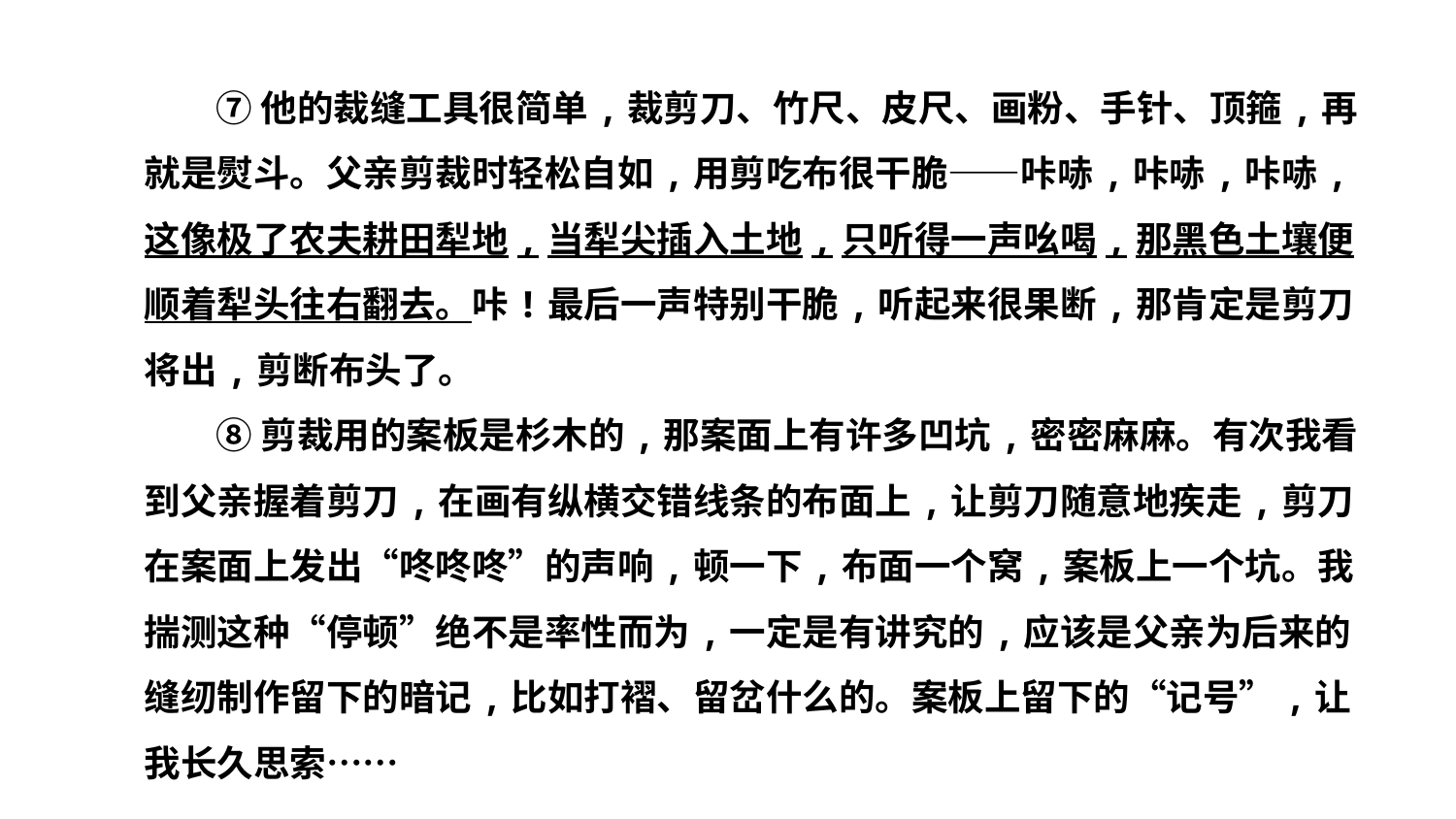

⑦他的裁缝工具很简单,裁剪刀、竹尺、皮尺、画粉、手针、顶箍,再就是熨斗。父亲剪裁时轻松自如,用剪吃布很干脆——咔哧,咔哧,咔哧,这像极了农夫耕田犁地,当犁尖插入土地,只听得一声吆喝,那黑色土壤便顺着犁头往右翻去。咔!最后一声特别干脆,听起来很果断,那肯定是剪刀将出,剪断布头了。
⑧剪裁用的案板是杉木的,那案面上有许多凹坑,密密麻麻。有次我看到父亲握着剪刀,在画有纵横交错线条的布面上,让剪刀随意地疾走,剪刀在案面上发出“咚咚咚”的声响,顿一下,布面一个窝,案板上一个坑。我揣测这种“停顿”绝不是率性而为,一定是有讲究的,应该是父亲为后来的缝纫制作留下的暗记,比如打褶、留岔什么的。案板上留下的“记号”,让我长久思索……